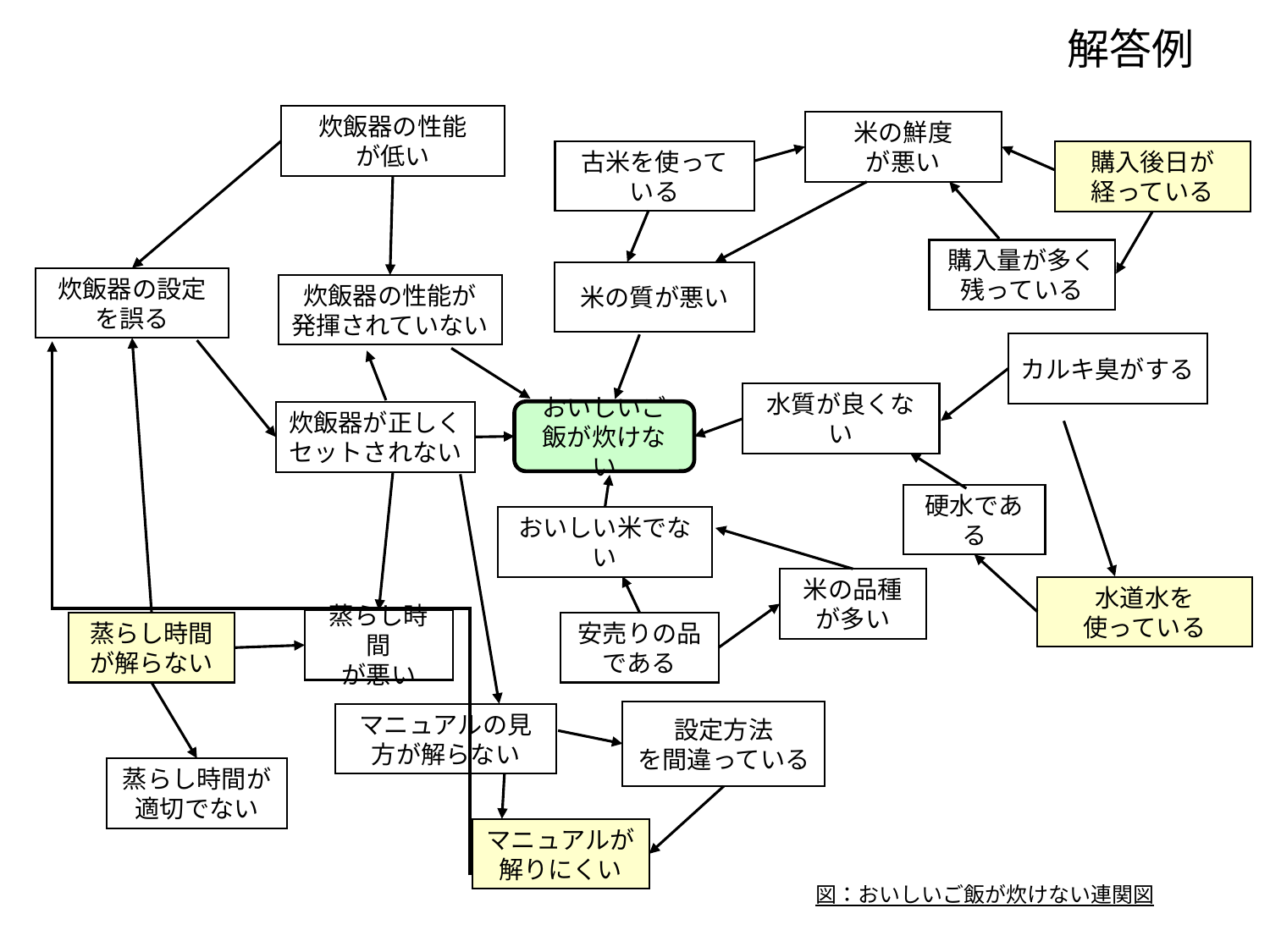

解答例
炊飯器の性能
が低い
米の鮮度
が悪い
古米を使って
いる
購入後日が
経っている
購入量が多く
残っている
米の質が悪い
炊飯器の設定
を誤る
炊飯器の性能が
発揮されていない
カルキ臭がする
水質が良くない
おいしいご飯が炊けない
炊飯器が正しく
セットされない
硬水である
おいしい米でない
米の品種
が多い
水道水を
使っている
蒸らし時間
が悪い
蒸らし時間
が解らない
安売りの品
である
設定方法
を間違っている
マニュアルの見方が解らない
蒸らし時間が
適切でない
マニュアルが
解りにくい
図：おいしいご飯が炊けない連関図